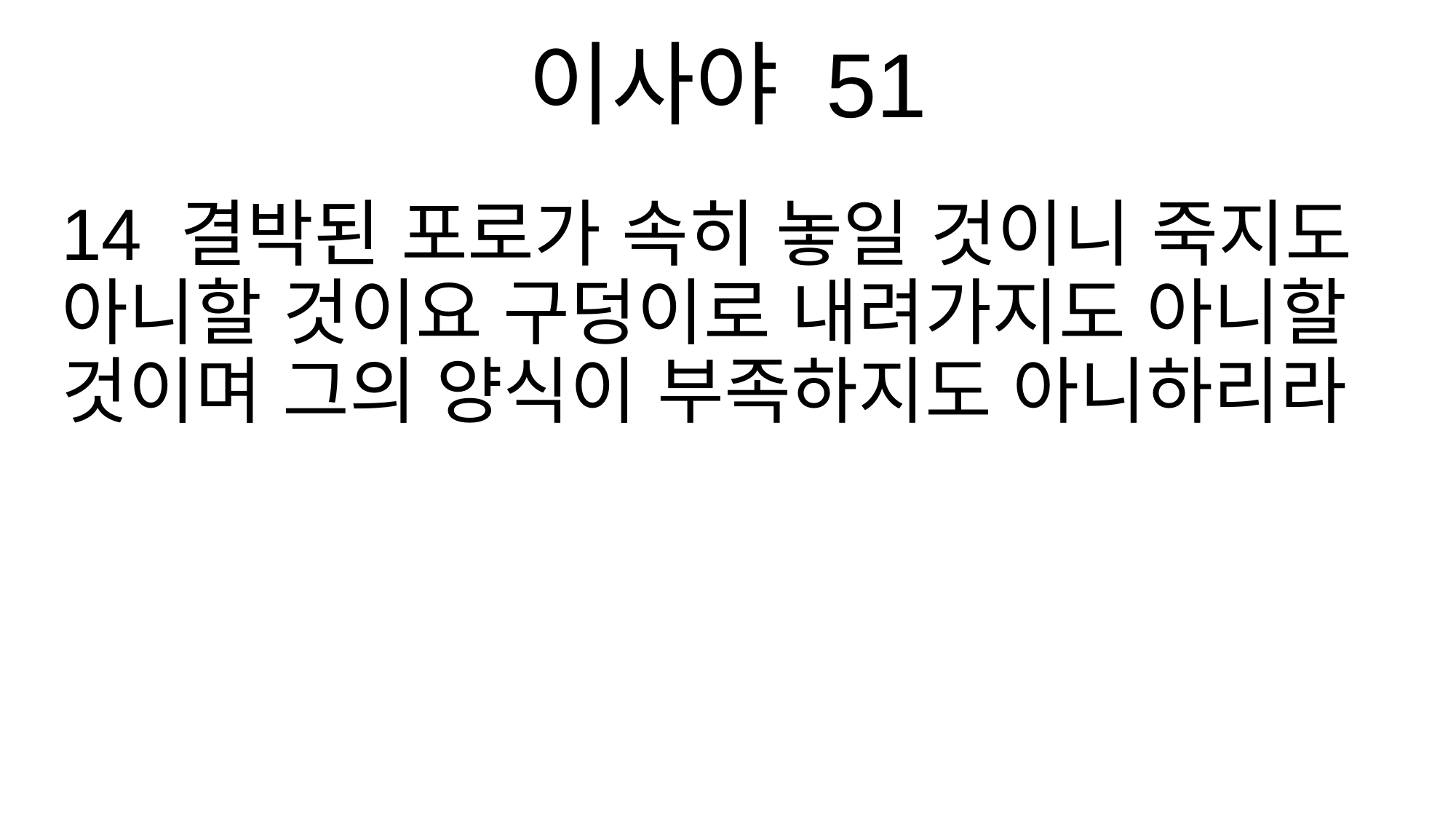

이사야 51
14 결박된 포로가 속히 놓일 것이니 죽지도 아니할 것이요 구덩이로 내려가지도 아니할 것이며 그의 양식이 부족하지도 아니하리라